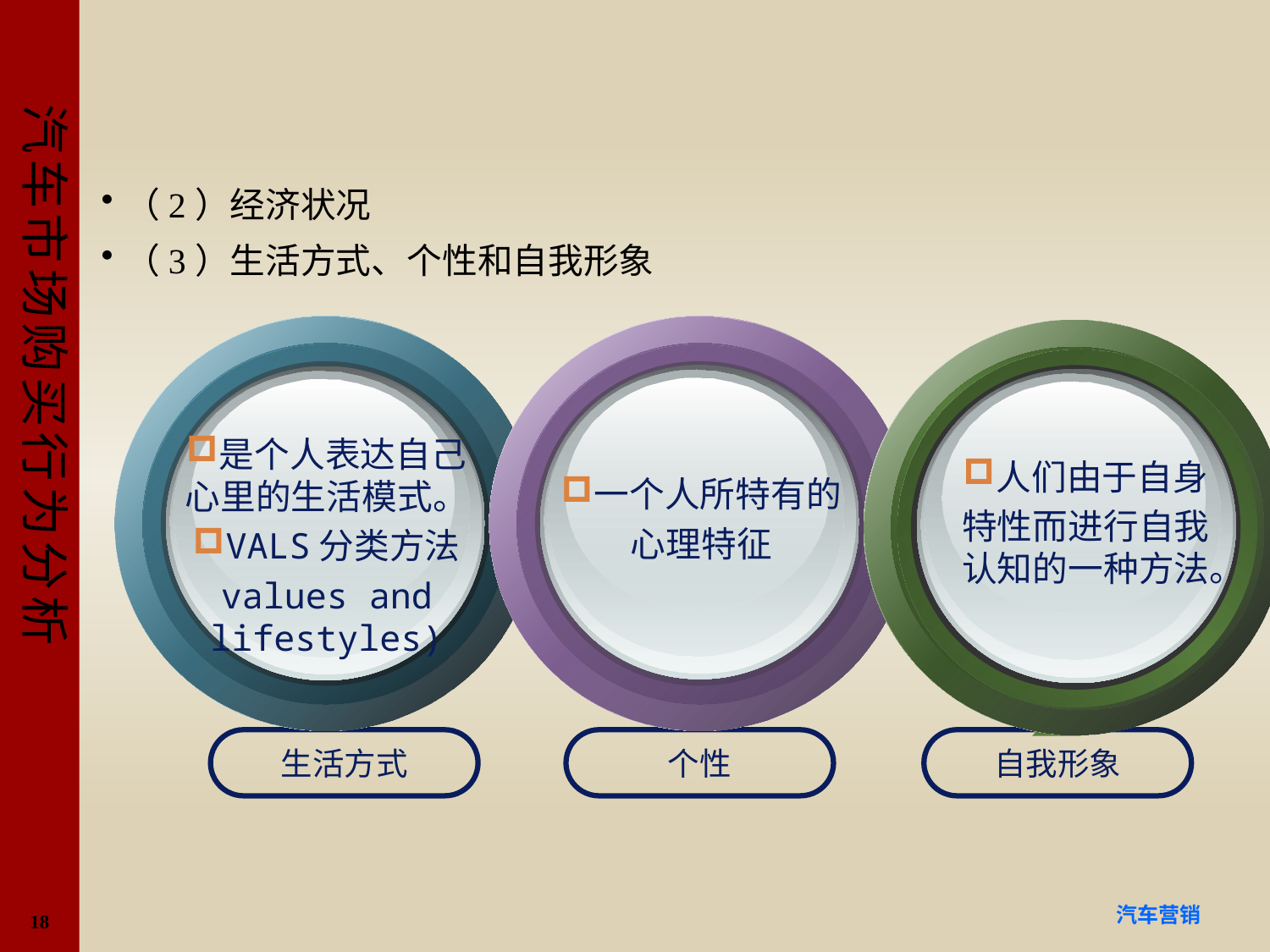

#
（2）经济状况
（3）生活方式、个性和自我形象

是个人表达自己心里的生活模式。
VALS分类方法
values and lifestyles)

一个人所特有的
心理特征

人们由于自身
特性而进行自我认知的一种方法。

生活方式
个性
自我形象
18